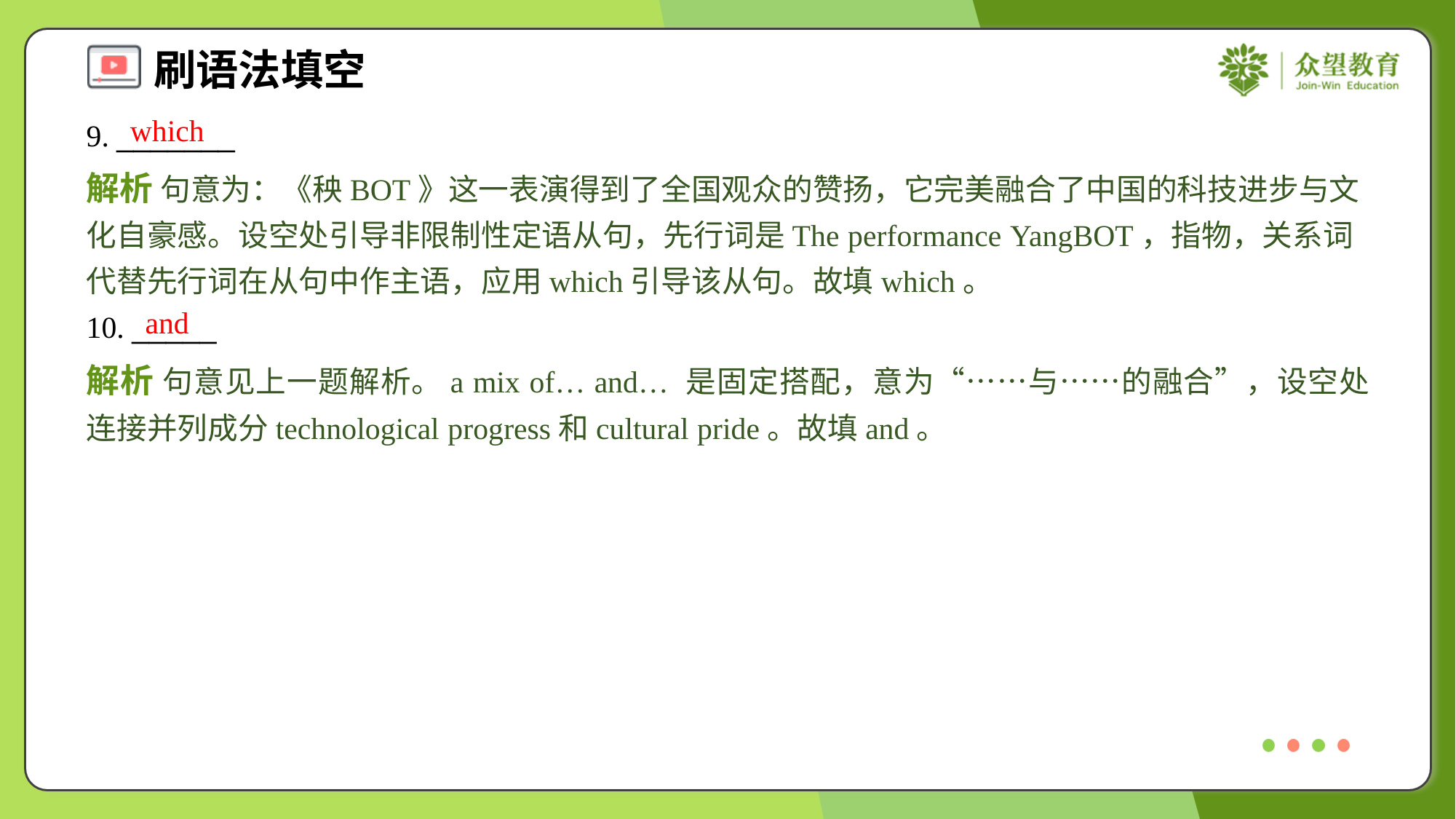

which
9. _______
解析 句意为：《秧BOT》这一表演得到了全国观众的赞扬，它完美融合了中国的科技进步与文化自豪感。设空处引导非限制性定语从句，先行词是The performance YangBOT，指物，关系词代替先行词在从句中作主语，应用which引导该从句。故填which。
and
10. _____
解析 句意见上一题解析。a mix of… and… 是固定搭配，意为“……与……的融合”，设空处连接并列成分technological progress和cultural pride。故填and。